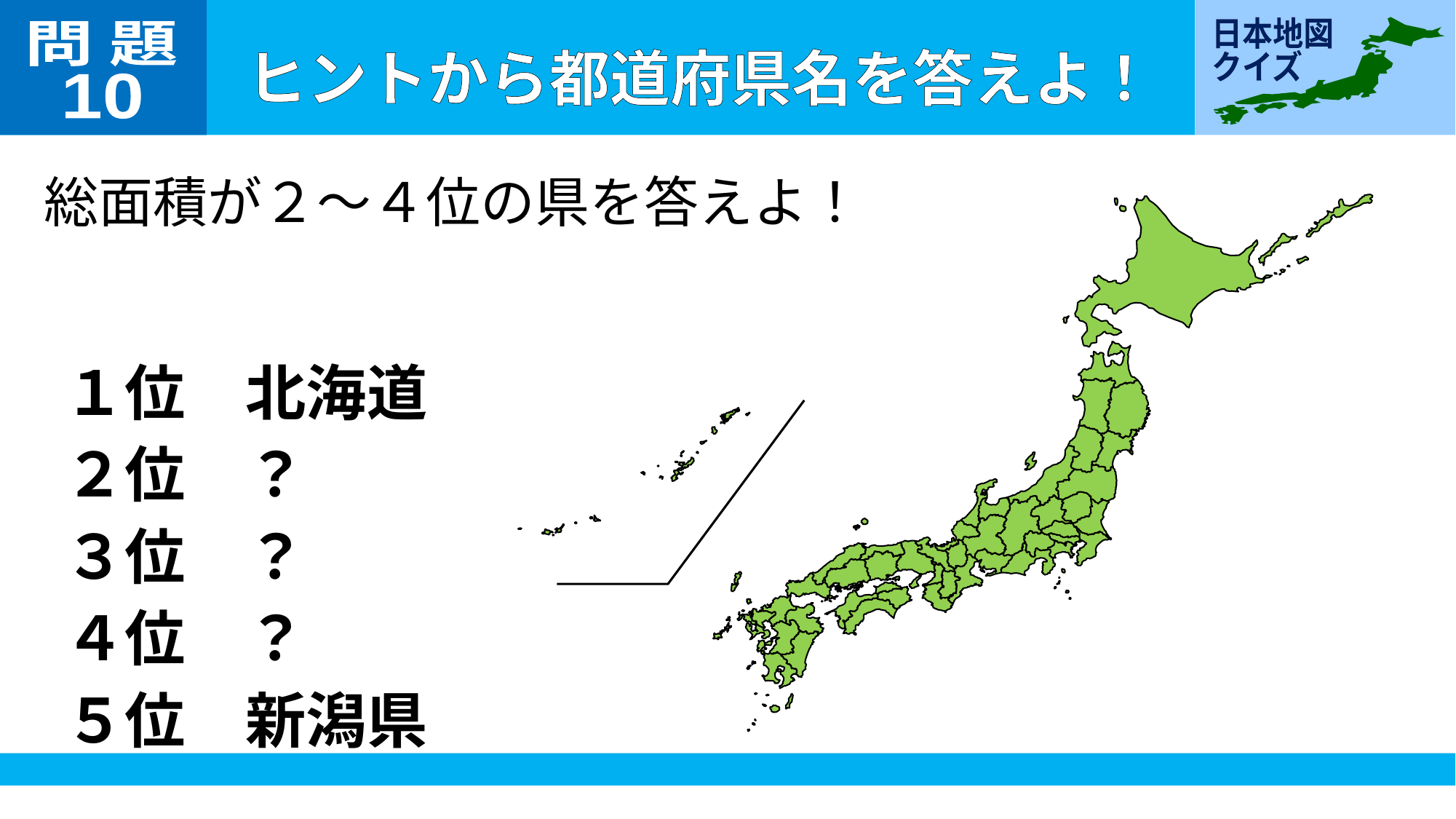

問 題
10
総面積が２～４位の県を答えよ！

１位　北海道
２位　？
３位　？
４位　？
５位　新潟県